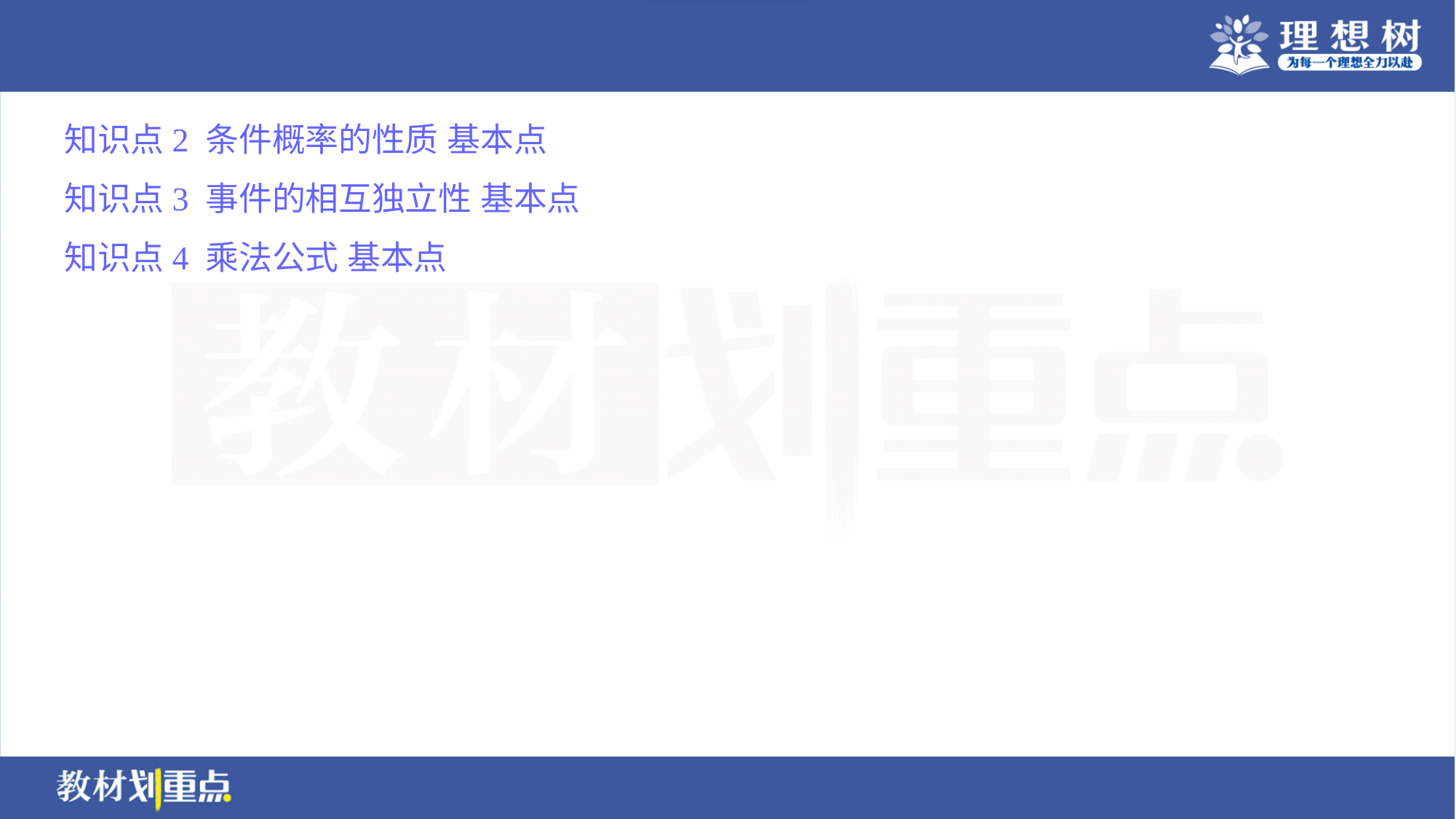

知识点2 条件概率的性质 基本点
知识点3 事件的相互独立性 基本点
知识点4 乘法公式 基本点